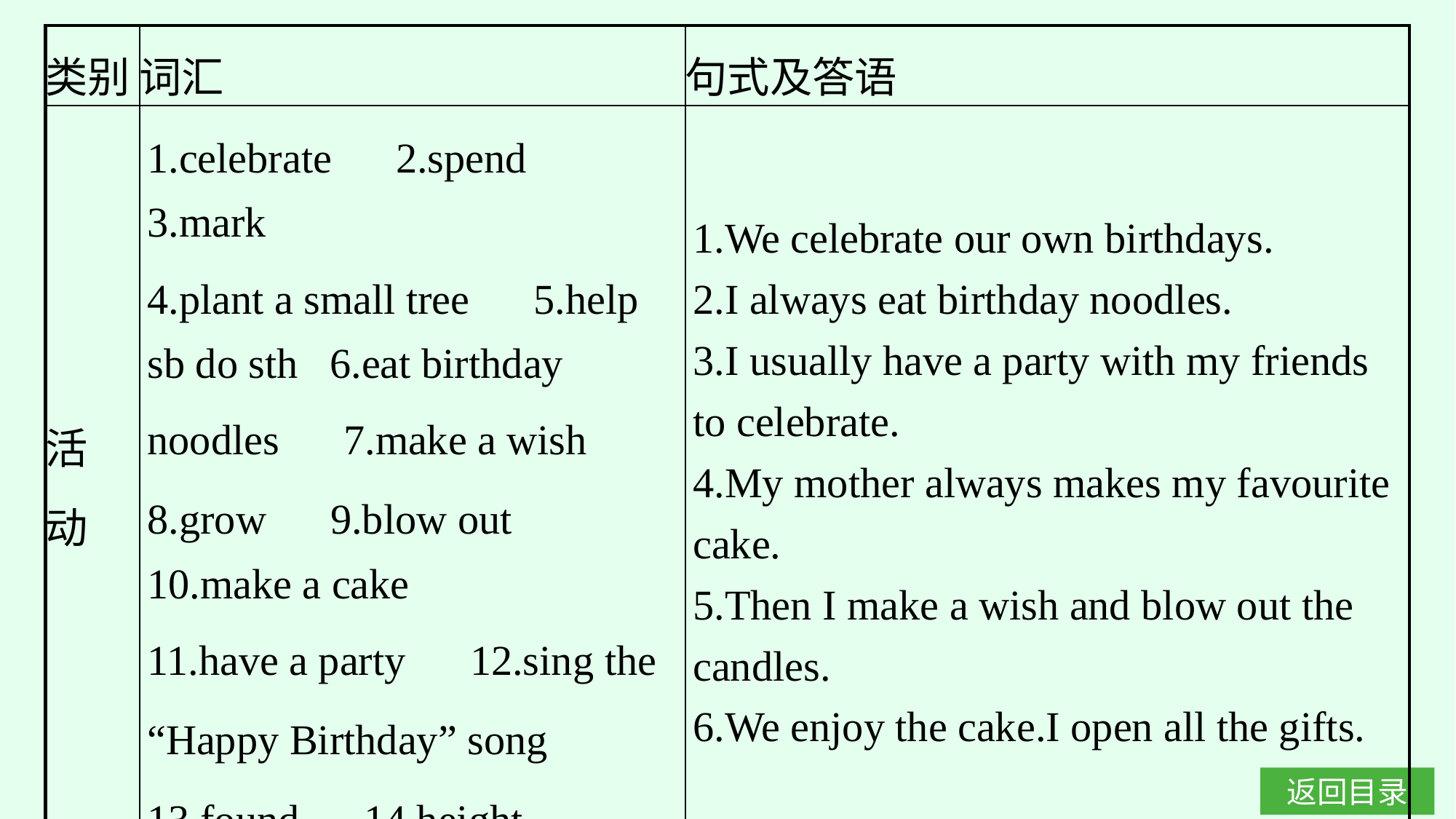

| 类别 | 词汇 | 句式及答语 |
| --- | --- | --- |
| 活 动 | 1.celebrate　2.spend　3.mark 4.plant a small tree　5.help sb do sth 6.eat birthday noodles　7.make a wish 8.grow　9.blow out　10.make a cake 11.have a party　12.sing the “Happy Birthday” song　13.found　14.height | 1.We celebrate our own birthdays. 2.I always eat birthday noodles. 3.I usually have a party with my friends to celebrate. 4.My mother always makes my favourite cake. 5.Then I make a wish and blow out the candles. 6.We enjoy the cake.I open all the gifts. |